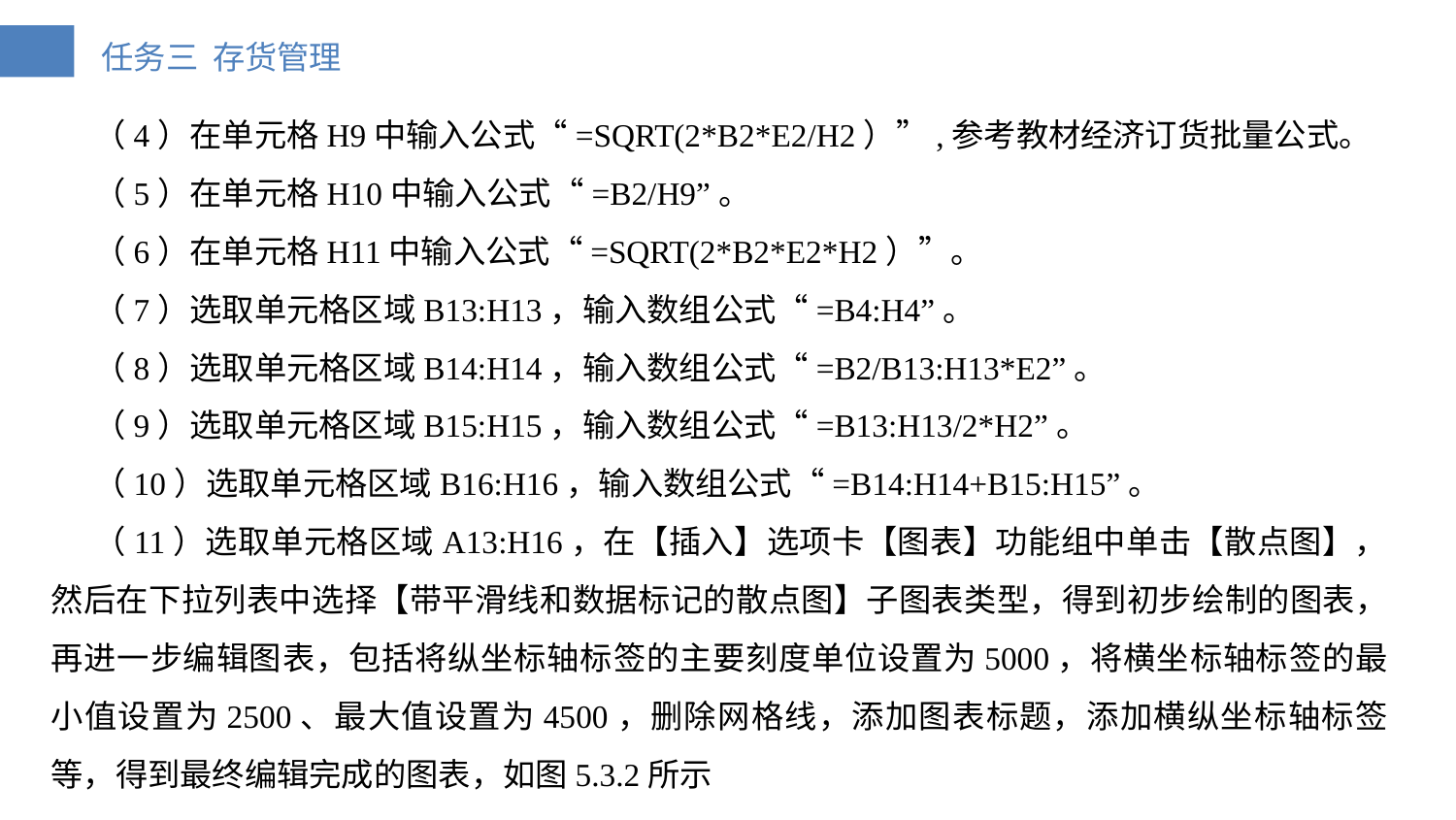

（4）在单元格H9中输入公式“=SQRT(2*B2*E2/H2）”,参考教材经济订货批量公式。
（5）在单元格H10中输入公式“=B2/H9”。
（6）在单元格H11中输入公式“=SQRT(2*B2*E2*H2）”。
（7）选取单元格区域B13:H13，输入数组公式“=B4:H4”。
（8）选取单元格区域B14:H14，输入数组公式“=B2/B13:H13*E2”。
（9）选取单元格区域B15:H15，输入数组公式“=B13:H13/2*H2”。
（10）选取单元格区域B16:H16，输入数组公式“=B14:H14+B15:H15”。
（11）选取单元格区域A13:H16，在【插入】选项卡【图表】功能组中单击【散点图】，然后在下拉列表中选择【带平滑线和数据标记的散点图】子图表类型，得到初步绘制的图表，再进一步编辑图表，包括将纵坐标轴标签的主要刻度单位设置为5000，将横坐标轴标签的最小值设置为2500、最大值设置为4500，删除网格线，添加图表标题，添加横纵坐标轴标签等，得到最终编辑完成的图表，如图5.3.2所示